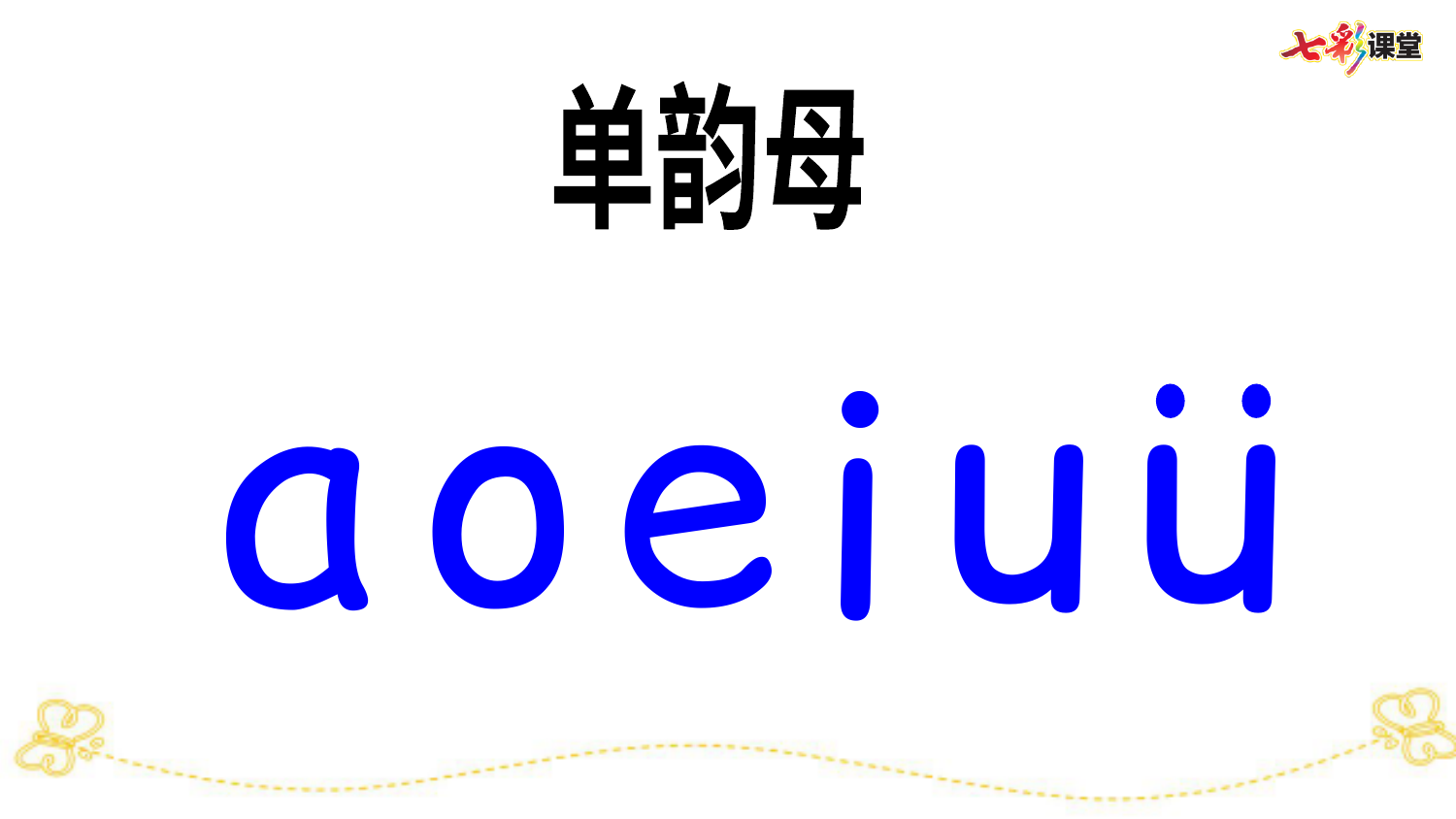

单韵母
a
o
e
u
u

i